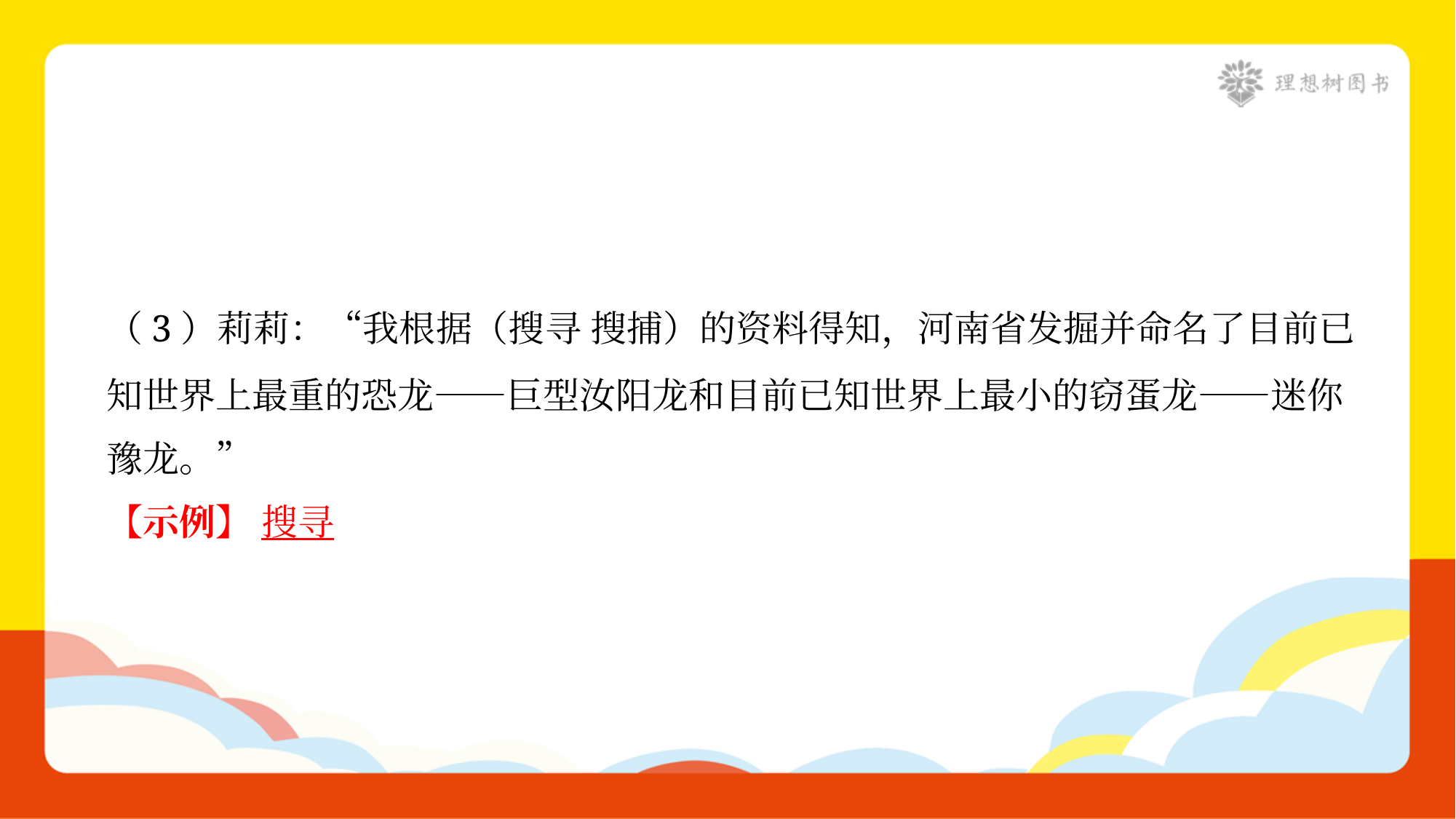

（3）莉莉：“我根据（搜寻 搜捕）的资料得知，河南省发掘并命名了目前已
知世界上最重的恐龙——巨型汝阳龙和目前已知世界上最小的窃蛋龙——迷你
豫龙。”
【示例】 搜寻